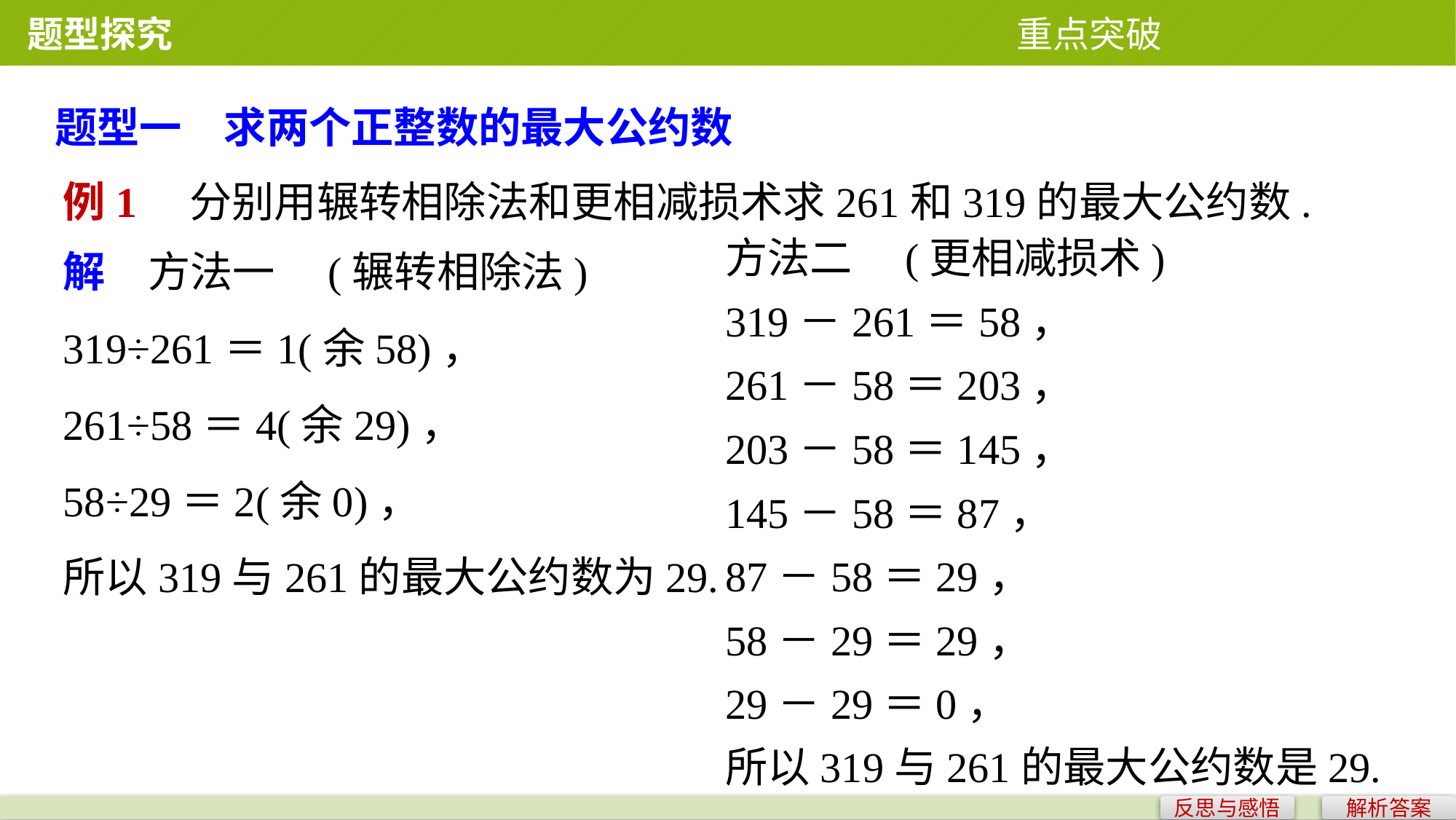

题型探究                                                                                                       重点突破
题型一　求两个正整数的最大公约数
例1　分别用辗转相除法和更相减损术求261和319的最大公约数.
方法二　(更相减损术)
319－261＝58，
261－58＝203，
203－58＝145，
145－58＝87，
87－58＝29，
58－29＝29，
29－29＝0，
所以319与261的最大公约数是29.
解　方法一　(辗转相除法)
319÷261＝1(余58)，
261÷58＝4(余29)，
58÷29＝2(余0)，
所以319与261的最大公约数为29.
反思与感悟
解析答案